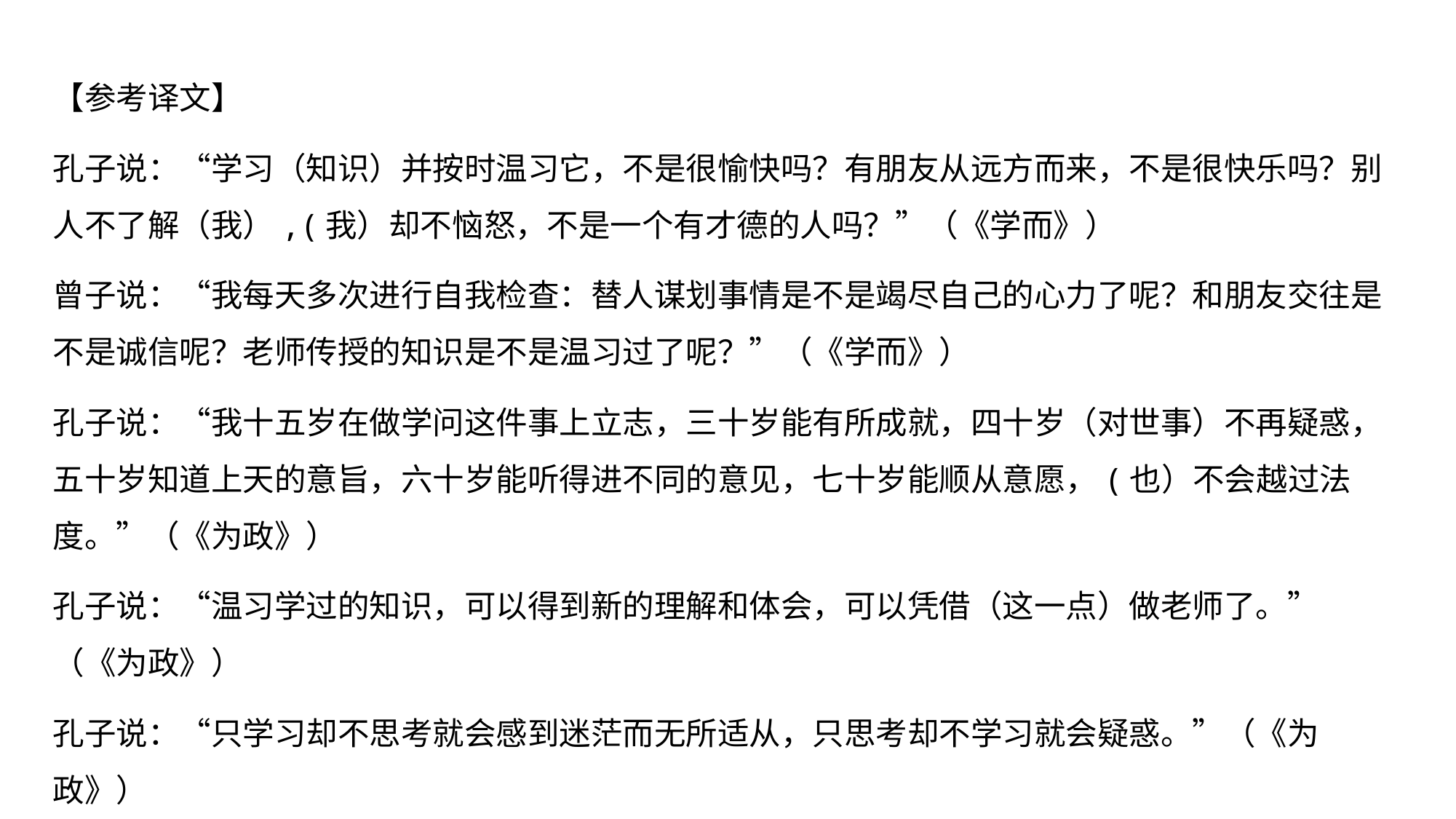

【参考译文】
孔子说：“学习（知识）并按时温习它，不是很愉快吗？有朋友从远方而来，不是很快乐吗？别人不了解（我）,(我）却不恼怒，不是一个有才德的人吗？”（《学而》）
曾子说：“我每天多次进行自我检查：替人谋划事情是不是竭尽自己的心力了呢？和朋友交往是不是诚信呢？老师传授的知识是不是温习过了呢？”（《学而》）
孔子说：“我十五岁在做学问这件事上立志，三十岁能有所成就，四十岁（对世事）不再疑惑，五十岁知道上天的意旨，六十岁能听得进不同的意见，七十岁能顺从意愿，(也）不会越过法度。”（《为政》）
孔子说：“温习学过的知识，可以得到新的理解和体会，可以凭借（这一点）做老师了。”（《为政》）
孔子说：“只学习却不思考就会感到迷茫而无所适从，只思考却不学习就会疑惑。”（《为政》）